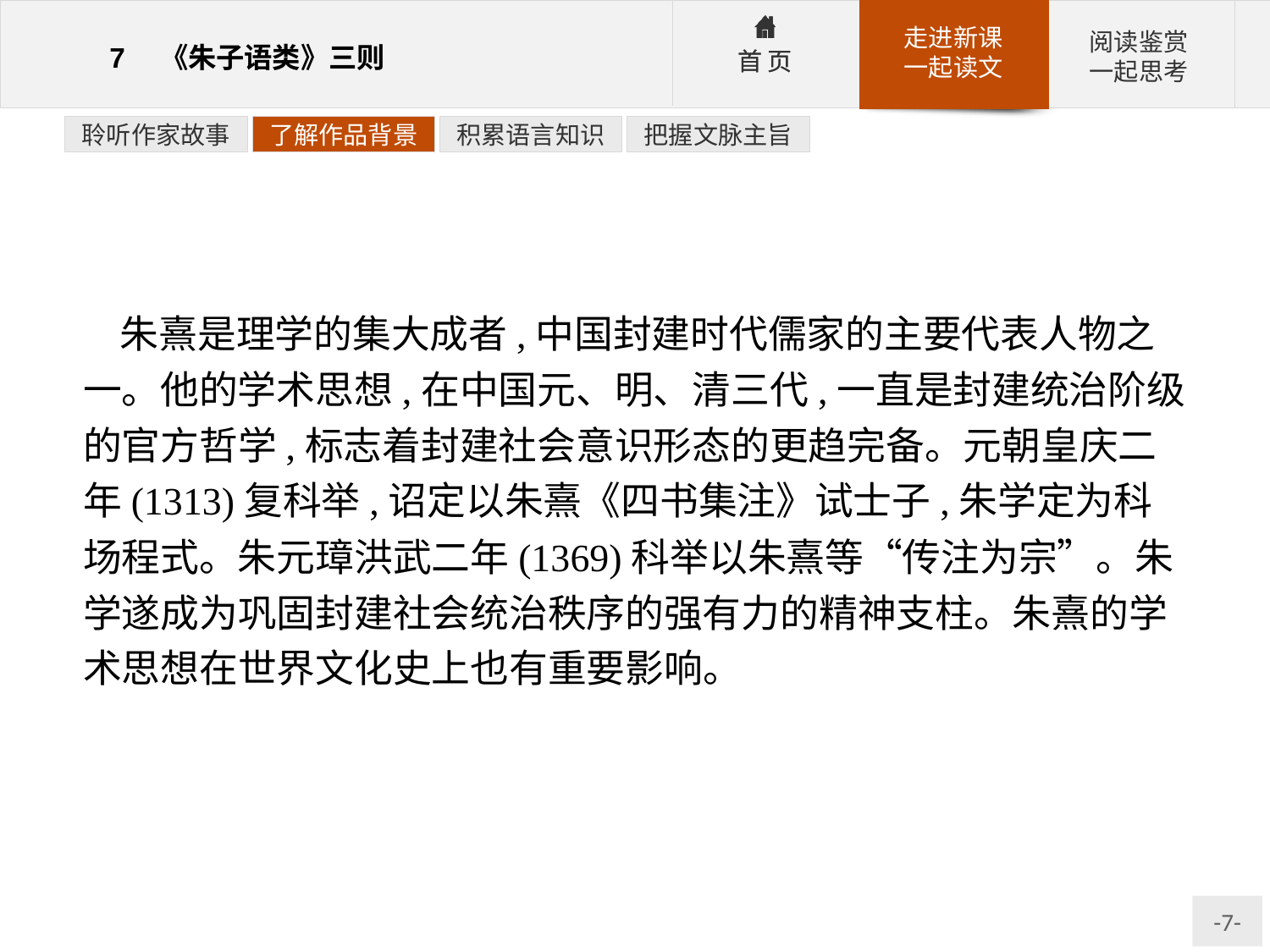

聆听作家故事
了解作品背景
积累语言知识
把握文脉主旨
朱熹是理学的集大成者,中国封建时代儒家的主要代表人物之一。他的学术思想,在中国元、明、清三代,一直是封建统治阶级的官方哲学,标志着封建社会意识形态的更趋完备。元朝皇庆二年(1313)复科举,诏定以朱熹《四书集注》试士子,朱学定为科场程式。朱元璋洪武二年(1369)科举以朱熹等“传注为宗”。朱学遂成为巩固封建社会统治秩序的强有力的精神支柱。朱熹的学术思想在世界文化史上也有重要影响。